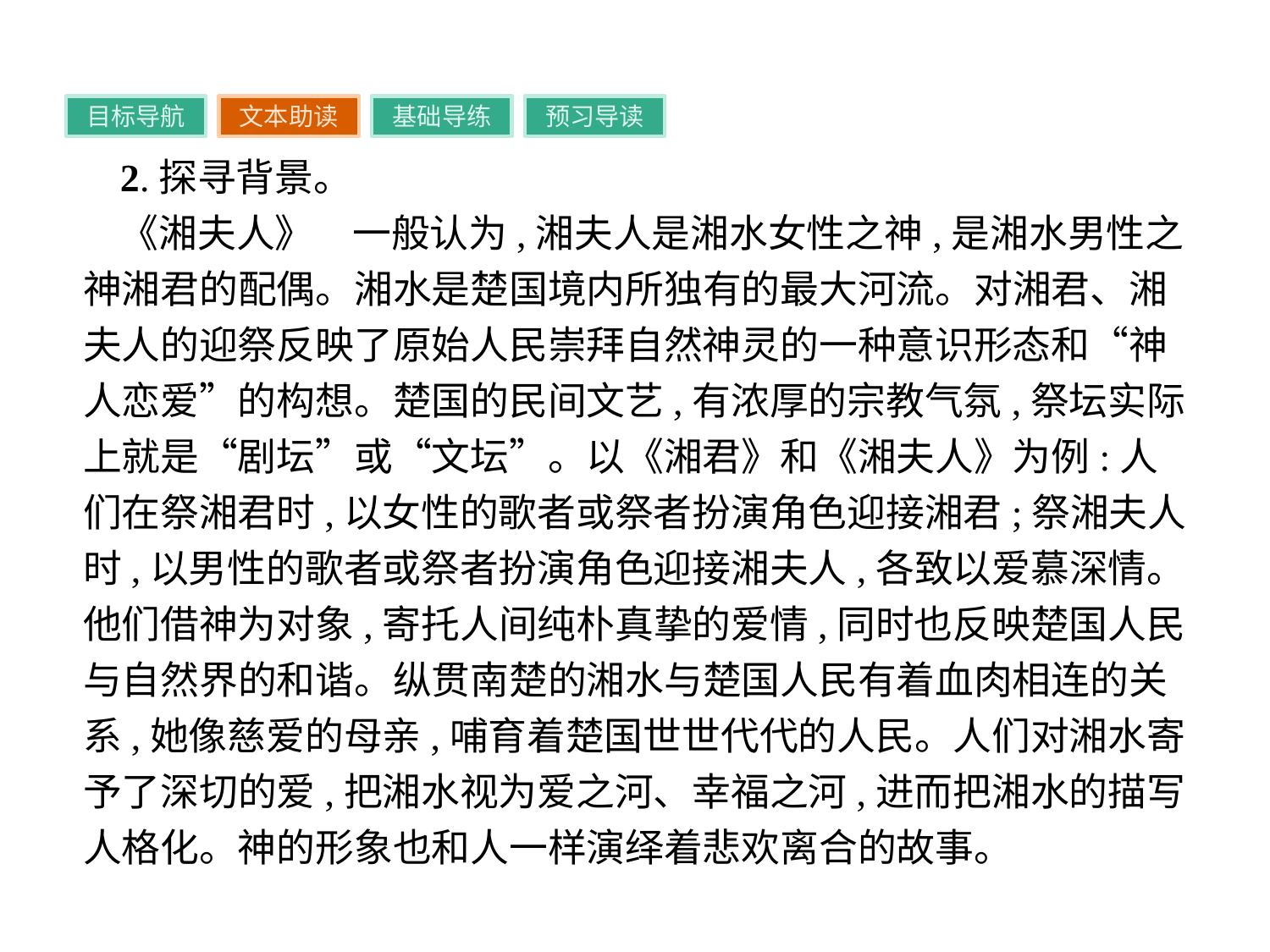

目标导航
文本助读
基础导练
预习导读
2.探寻背景。
《湘夫人》　一般认为,湘夫人是湘水女性之神,是湘水男性之神湘君的配偶。湘水是楚国境内所独有的最大河流。对湘君、湘夫人的迎祭反映了原始人民崇拜自然神灵的一种意识形态和“神人恋爱”的构想。楚国的民间文艺,有浓厚的宗教气氛,祭坛实际上就是“剧坛”或“文坛”。以《湘君》和《湘夫人》为例:人们在祭湘君时,以女性的歌者或祭者扮演角色迎接湘君;祭湘夫人时,以男性的歌者或祭者扮演角色迎接湘夫人,各致以爱慕深情。他们借神为对象,寄托人间纯朴真挚的爱情,同时也反映楚国人民与自然界的和谐。纵贯南楚的湘水与楚国人民有着血肉相连的关系,她像慈爱的母亲,哺育着楚国世世代代的人民。人们对湘水寄予了深切的爱,把湘水视为爱之河、幸福之河,进而把湘水的描写人格化。神的形象也和人一样演绎着悲欢离合的故事。